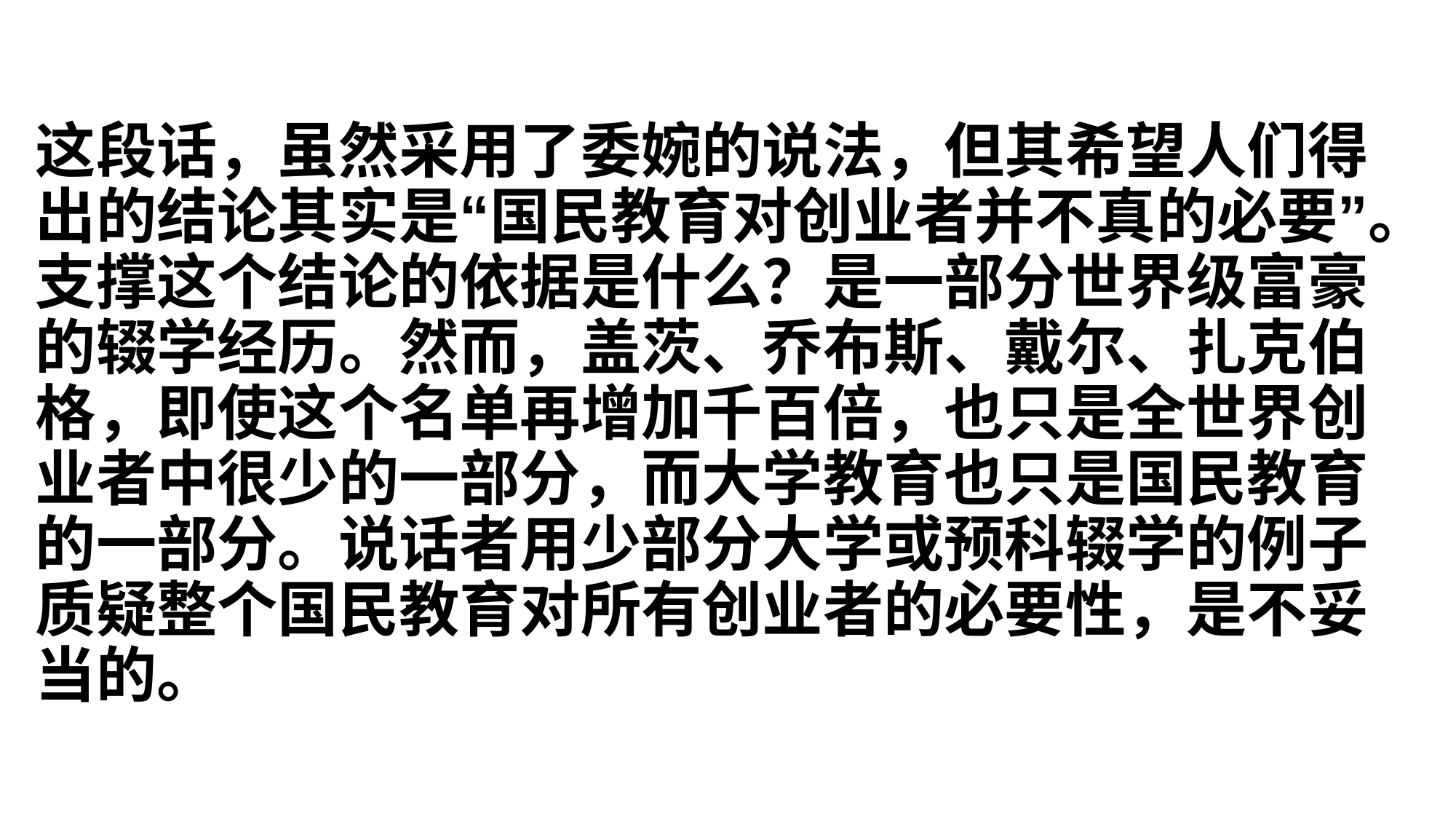

这段话，虽然采用了委婉的说法，但其希望人们得出的结论其实是“国民教育对创业者并不真的必要”。支撑这个结论的依据是什么？是一部分世界级富豪的辍学经历。然而，盖茨、乔布斯、戴尔、扎克伯格，即使这个名单再增加千百倍，也只是全世界创业者中很少的一部分，而大学教育也只是国民教育的一部分。说话者用少部分大学或预科辍学的例子质疑整个国民教育对所有创业者的必要性，是不妥当的。